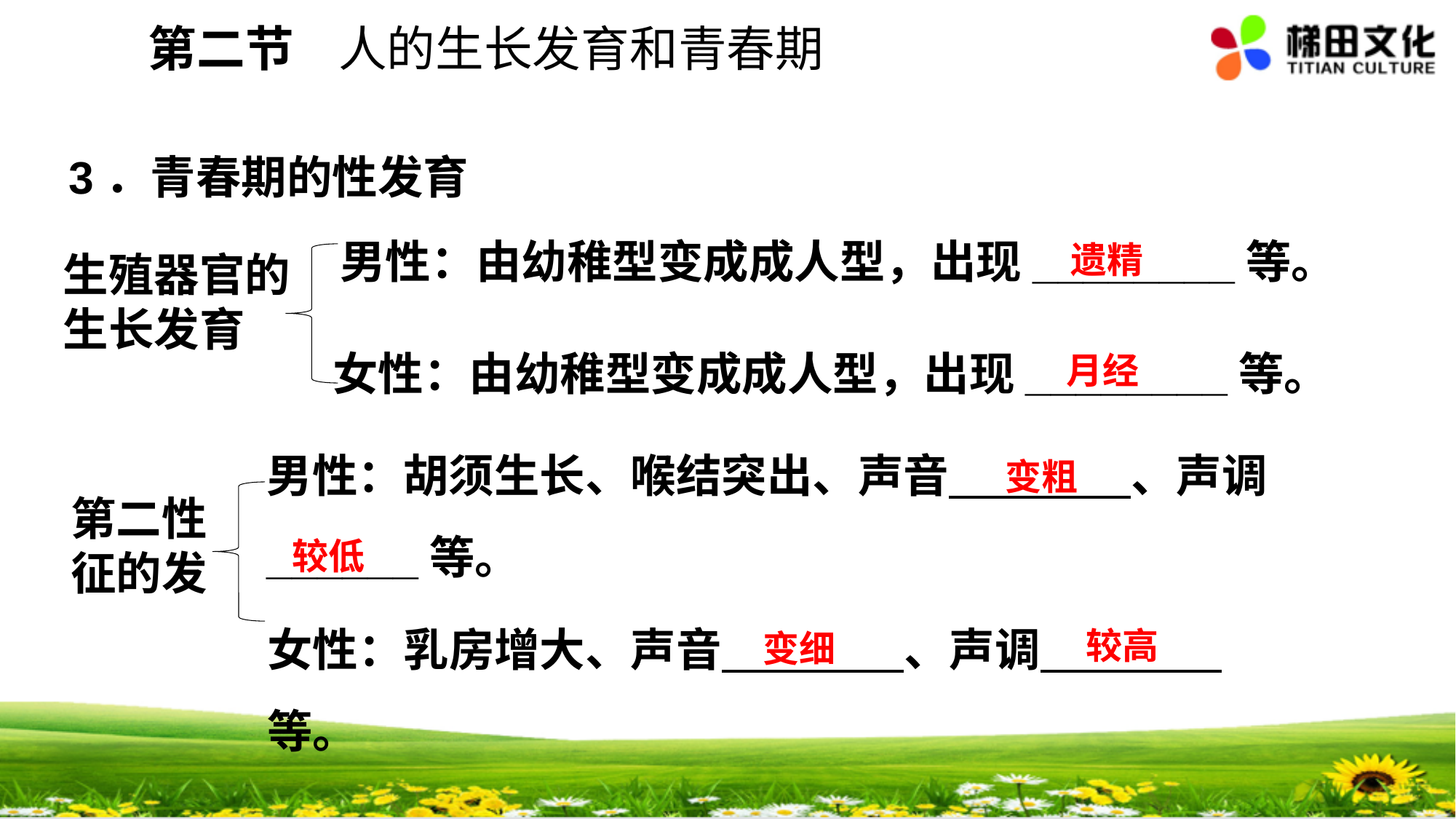

第二节    人的生长发育和青春期
3．青春期的性发育
男性：由幼稚型变成成人型，出现________等。
生殖器官的生长发育

女性：由幼稚型变成成人型，出现________等。
男性：胡须生长、喉结突出、声音　　　　、声调______等。

第二性征的发
女性：乳房增大、声音　　　　、声调　　　　等。
遗精
月经
变粗
较低
较高
变细